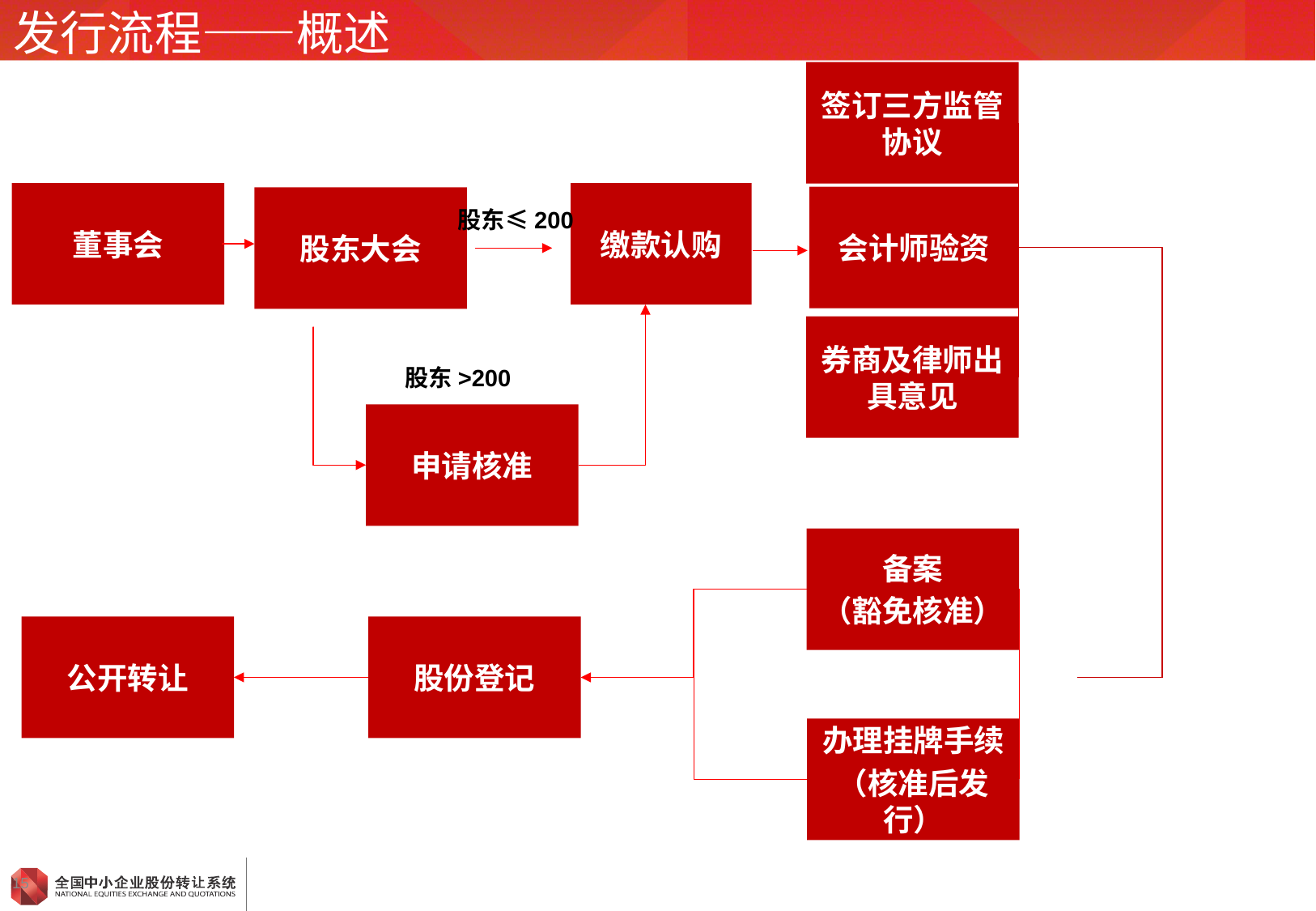

# 发行流程——概述
签订三方监管协议
董事会
缴款认购
会计师验资
股东大会
股东≤200
券商及律师出具意见
股东>200
申请核准
备案
（豁免核准）
公开转让
股份登记
办理挂牌手续
（核准后发行）
15